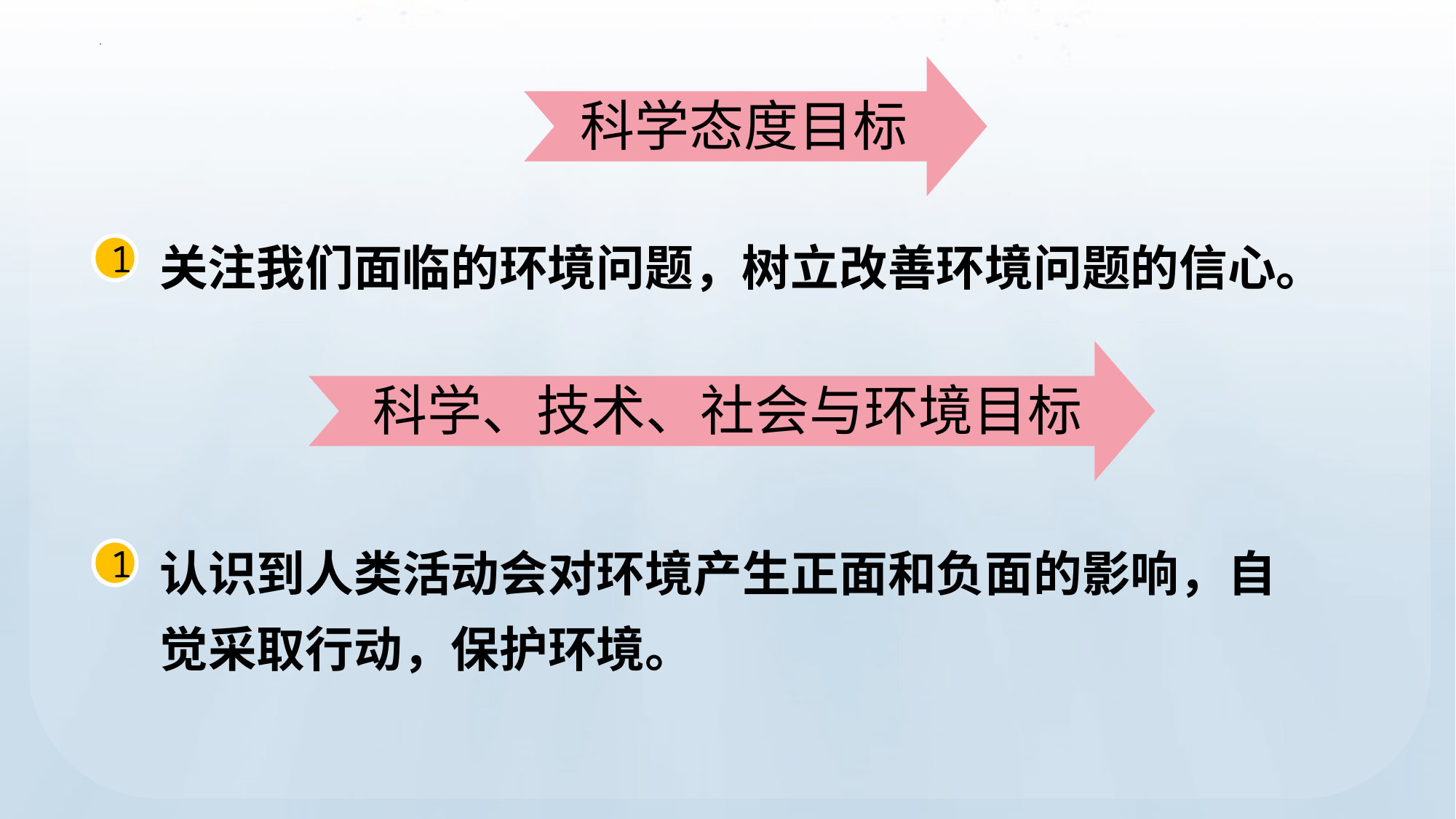

科学态度目标
关注我们面临的环境问题，树立改善环境问题的信心。
1

科学、技术、社会与环境目标
认识到人类活动会对环境产生正面和负面的影响，自觉采取行动，保护环境。
1